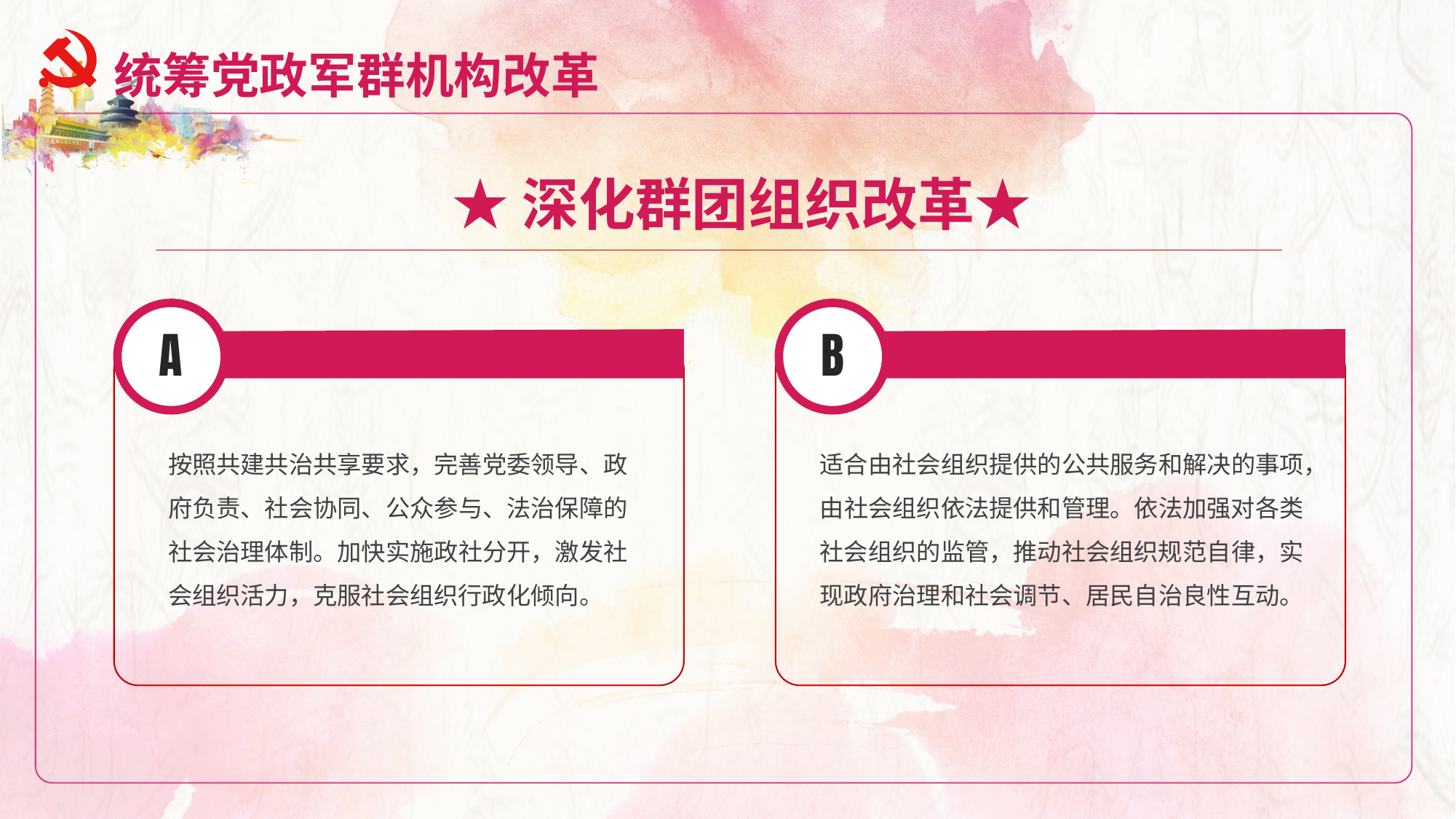

统筹党政军群机构改革
★深化群团组织改革★

A

按照共建共治共享要求，完善党委领导、政府负责、社会协同、公众参与、法治保障的社会治理体制。加快实施政社分开，激发社会组织活力，克服社会组织行政化倾向。

B

适合由社会组织提供的公共服务和解决的事项，由社会组织依法提供和管理。依法加强对各类社会组织的监管，推动社会组织规范自律，实现政府治理和社会调节、居民自治良性互动。